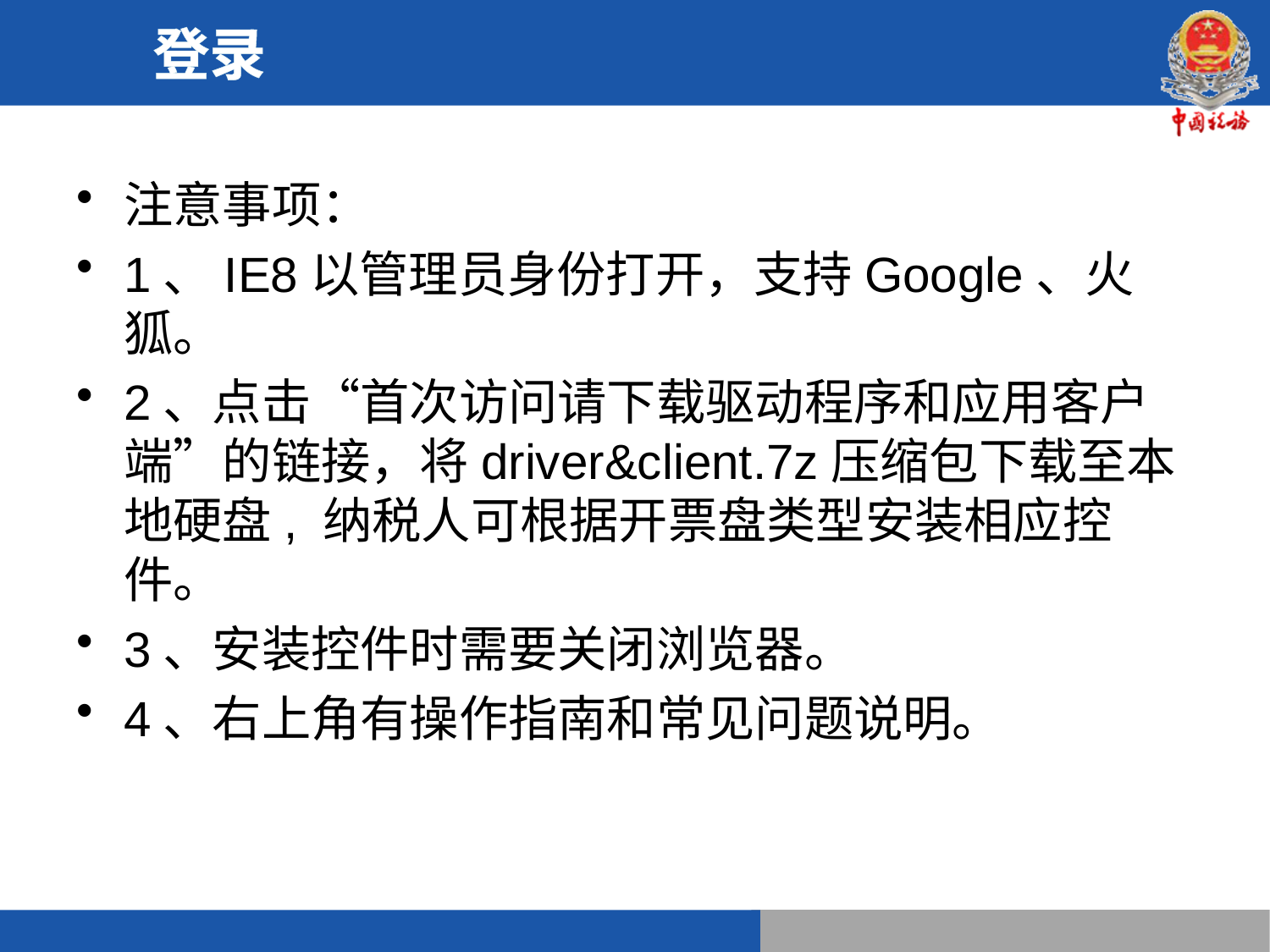

登录
# 登陆注意点
注意事项：
1、IE8以管理员身份打开，支持Google、火狐。
2、点击“首次访问请下载驱动程序和应用客户端”的链接，将driver&client.7z压缩包下载至本地硬盘, 纳税人可根据开票盘类型安装相应控件。
3、安装控件时需要关闭浏览器。
4、右上角有操作指南和常见问题说明。

10